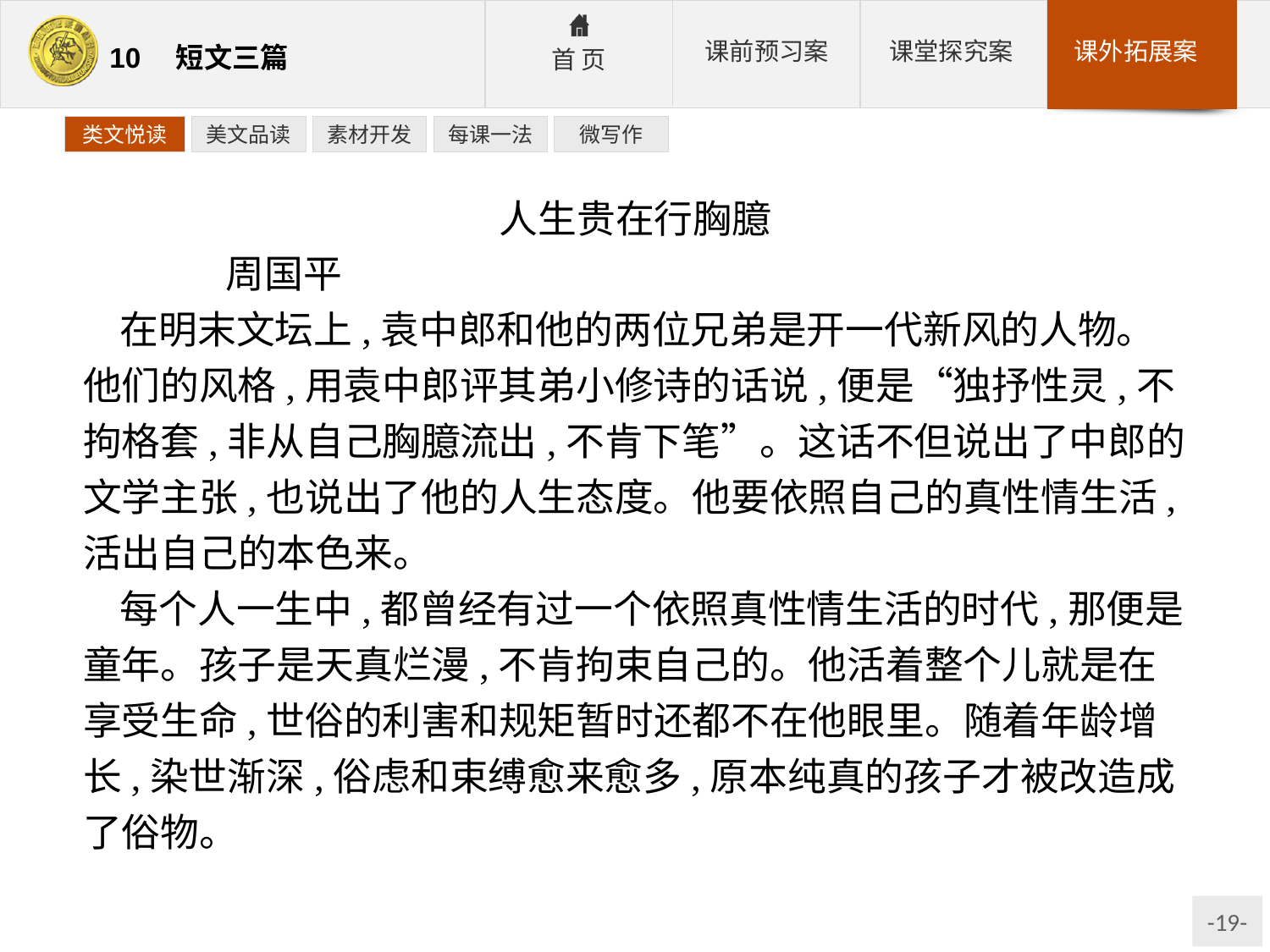

类文悦读
美文品读
素材开发
每课一法
微写作
人生贵在行胸臆
	周国平
在明末文坛上,袁中郎和他的两位兄弟是开一代新风的人物。他们的风格,用袁中郎评其弟小修诗的话说,便是“独抒性灵,不拘格套,非从自己胸臆流出,不肯下笔”。这话不但说出了中郎的文学主张,也说出了他的人生态度。他要依照自己的真性情生活,活出自己的本色来。
每个人一生中,都曾经有过一个依照真性情生活的时代,那便是童年。孩子是天真烂漫,不肯拘束自己的。他活着整个儿就是在享受生命,世俗的利害和规矩暂时还都不在他眼里。随着年龄增长,染世渐深,俗虑和束缚愈来愈多,原本纯真的孩子才被改造成了俗物。